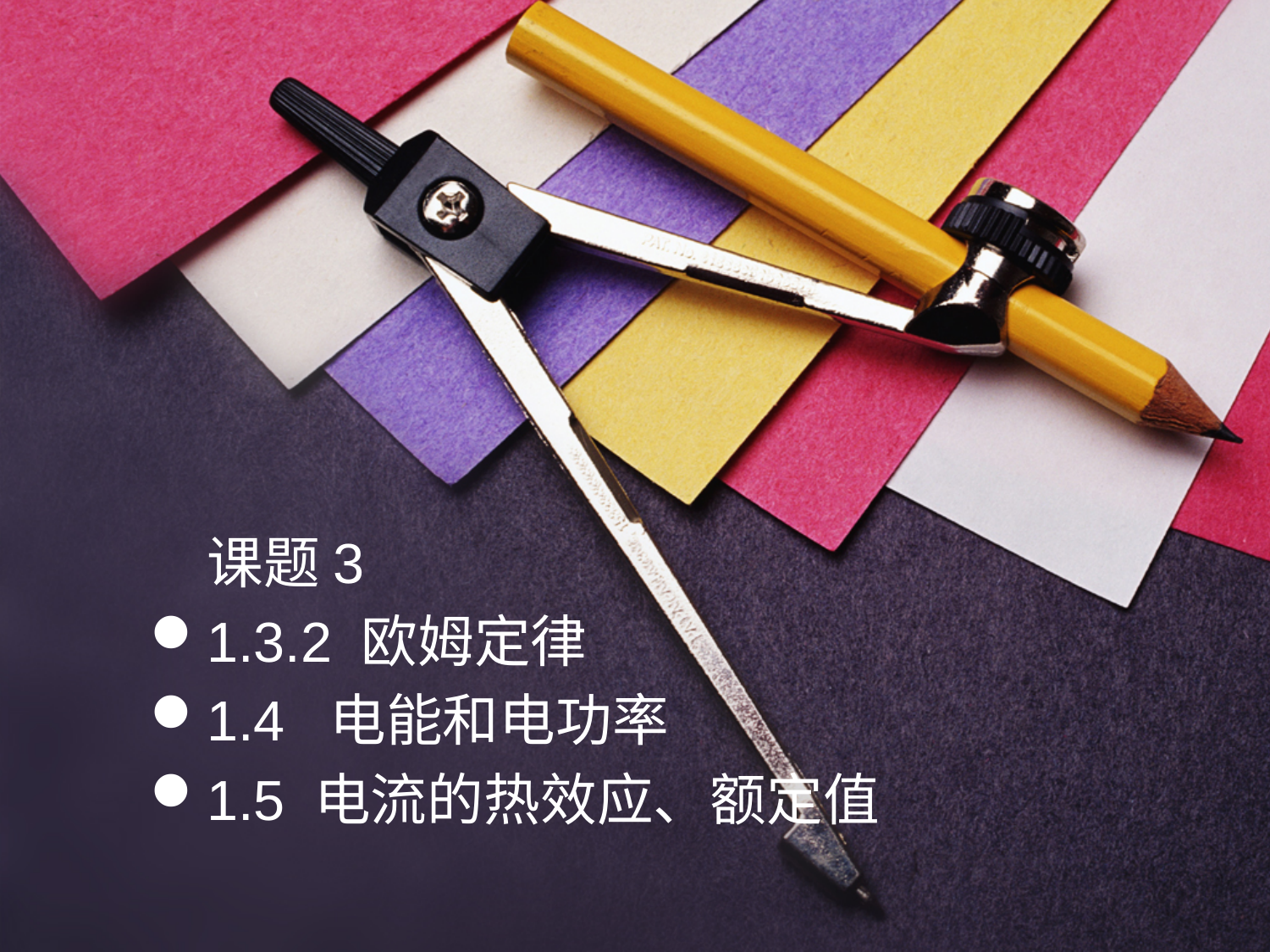

课题3
1.3.2 欧姆定律
1.4  电能和电功率
1.5 电流的热效应、额定值